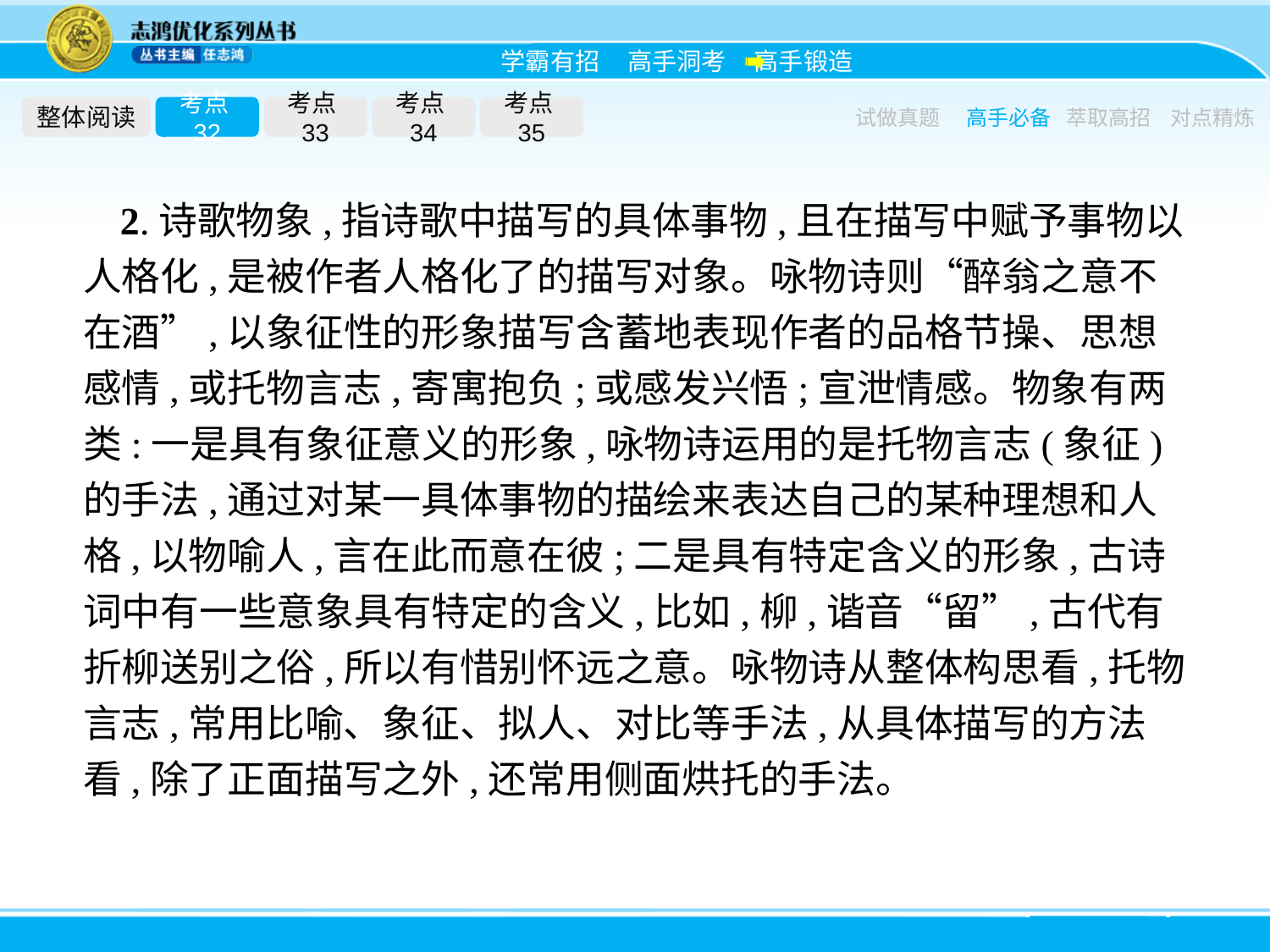

整体阅读
考点32
考点33
考点34
考点35
试做真题
高手必备
萃取高招
对点精炼
2.诗歌物象,指诗歌中描写的具体事物,且在描写中赋予事物以人格化,是被作者人格化了的描写对象。咏物诗则“醉翁之意不在酒”,以象征性的形象描写含蓄地表现作者的品格节操、思想感情,或托物言志,寄寓抱负;或感发兴悟;宣泄情感。物象有两类:一是具有象征意义的形象,咏物诗运用的是托物言志(象征)的手法,通过对某一具体事物的描绘来表达自己的某种理想和人格,以物喻人,言在此而意在彼;二是具有特定含义的形象,古诗词中有一些意象具有特定的含义,比如,柳,谐音“留”,古代有折柳送别之俗,所以有惜别怀远之意。咏物诗从整体构思看,托物言志,常用比喻、象征、拟人、对比等手法,从具体描写的方法看,除了正面描写之外,还常用侧面烘托的手法。